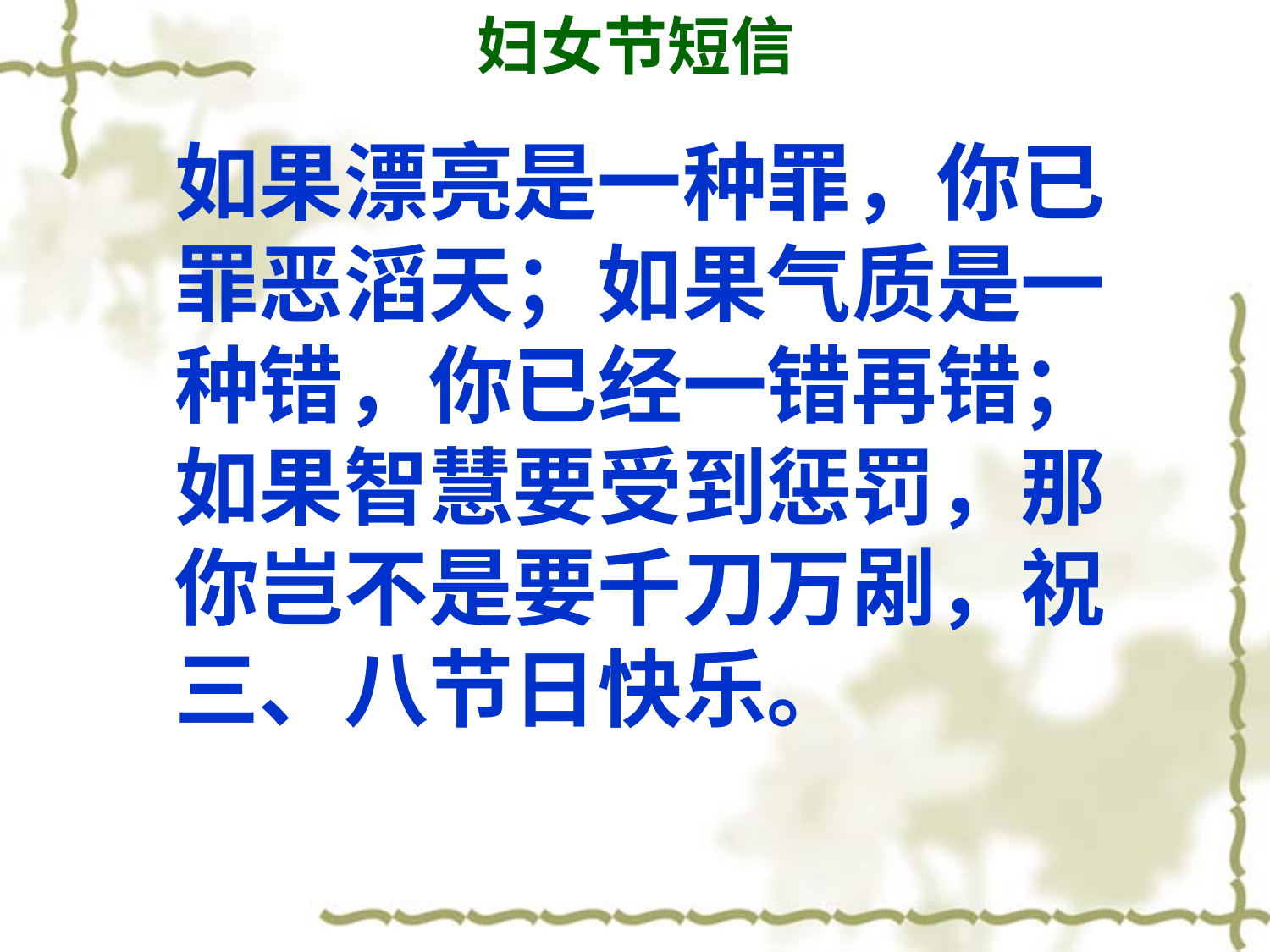

妇女节短信
如果漂亮是一种罪，你已罪恶滔天；如果气质是一种错，你已经一错再错；如果智慧要受到惩罚，那你岂不是要千刀万剐，祝三、八节日快乐。

86